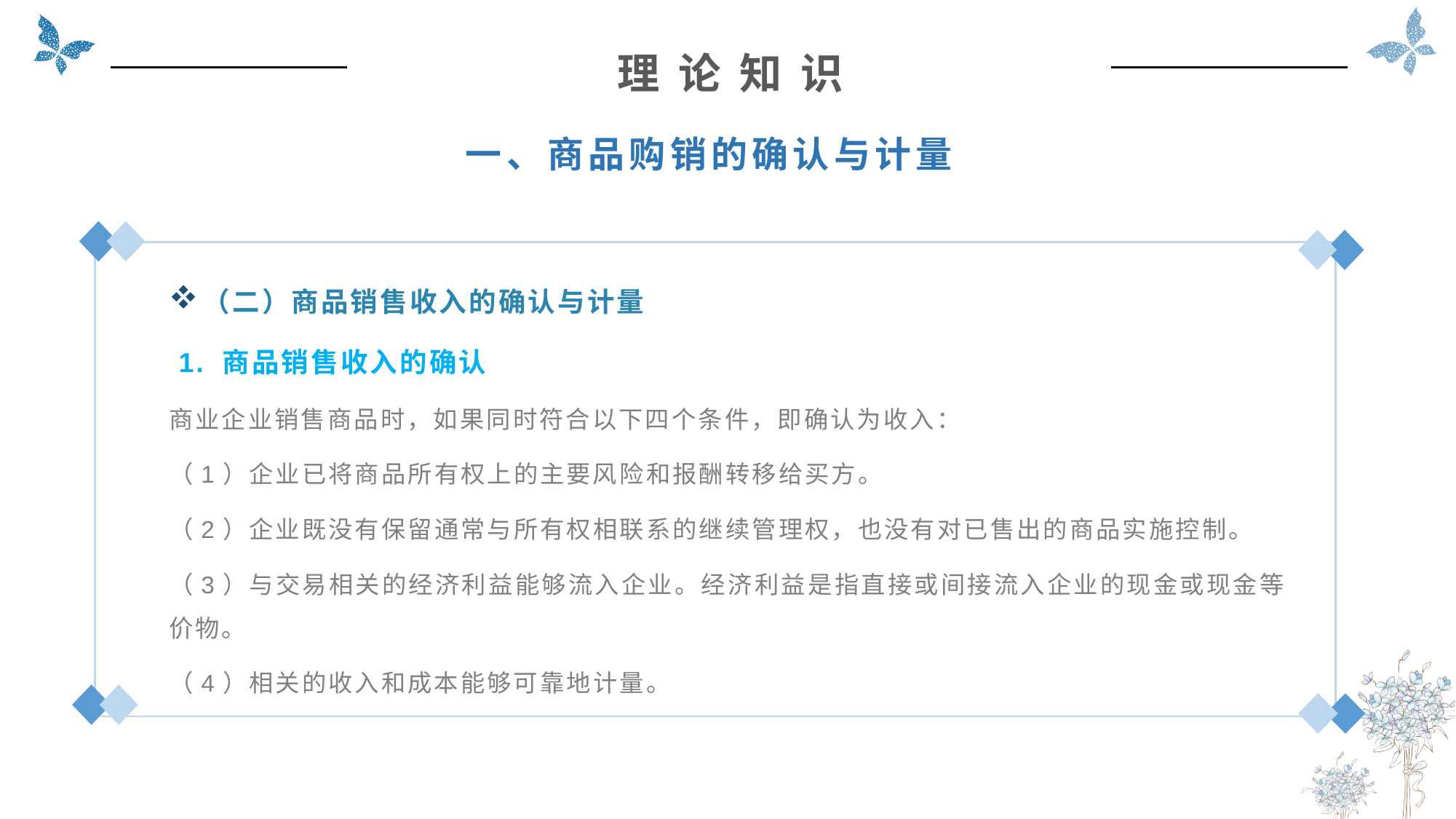

理 论 知 识
一、商品购销的确认与计量

（二）商品销售收入的确认与计量
 1. 商品销售收入的确认
商业企业销售商品时，如果同时符合以下四个条件，即确认为收入：
（1）企业已将商品所有权上的主要风险和报酬转移给买方。
（2）企业既没有保留通常与所有权相联系的继续管理权，也没有对已售出的商品实施控制。
（3）与交易相关的经济利益能够流入企业。经济利益是指直接或间接流入企业的现金或现金等价物。
（4）相关的收入和成本能够可靠地计量。